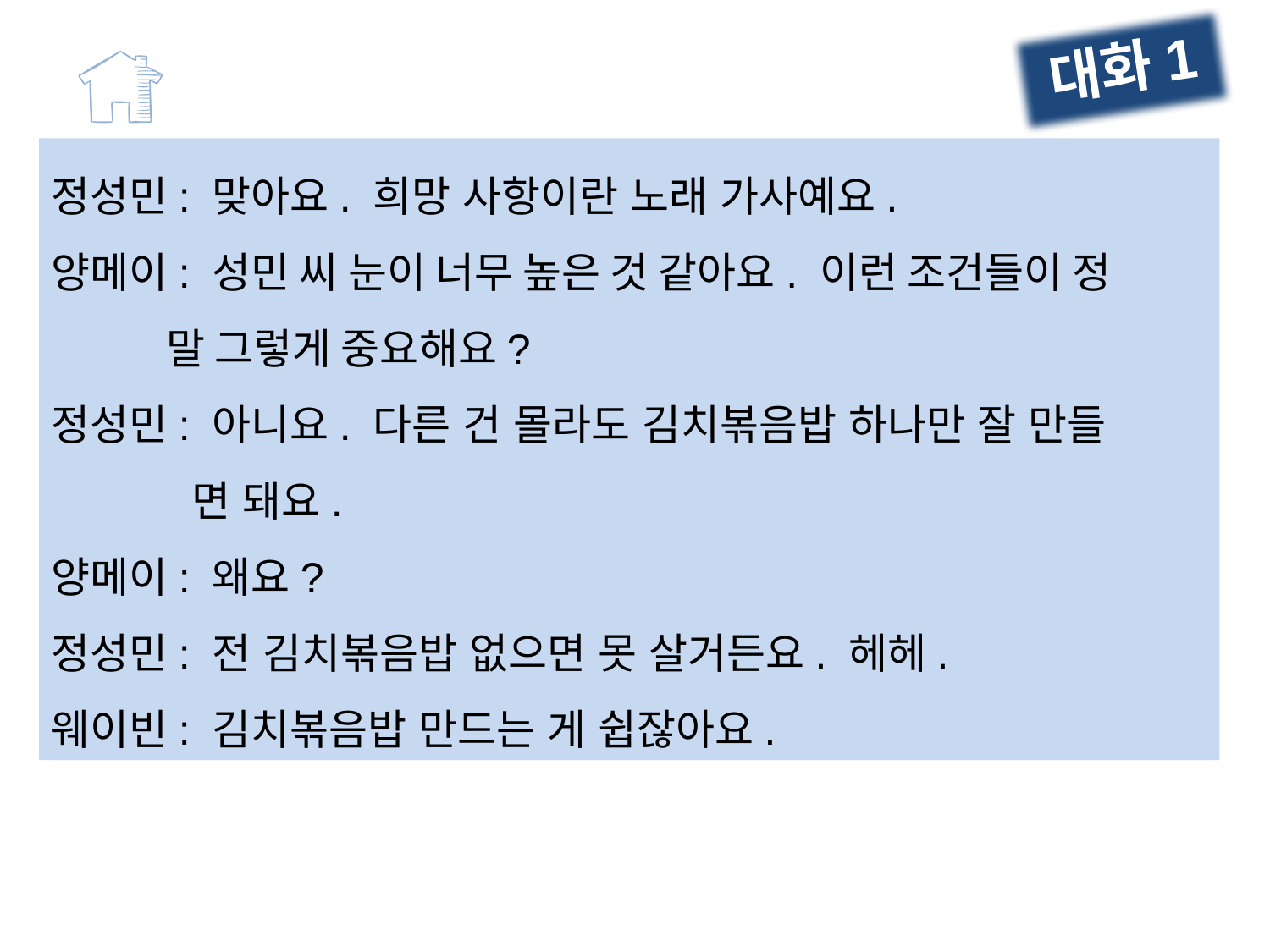

대화1

정성민: 맞아요. 희망 사항이란 노래 가사예요.
양메이: 성민 씨 눈이 너무 높은 것 같아요. 이런 조건들이 정
           말 그렇게 중요해요?
정성민: 아니요. 다른 건 몰라도 김치볶음밥 하나만 잘 만들
           면 돼요.
양메이: 왜요?
정성민: 전 김치볶음밥 없으면 못 살거든요. 헤헤.
웨이빈: 김치볶음밥 만드는 게 쉽잖아요.